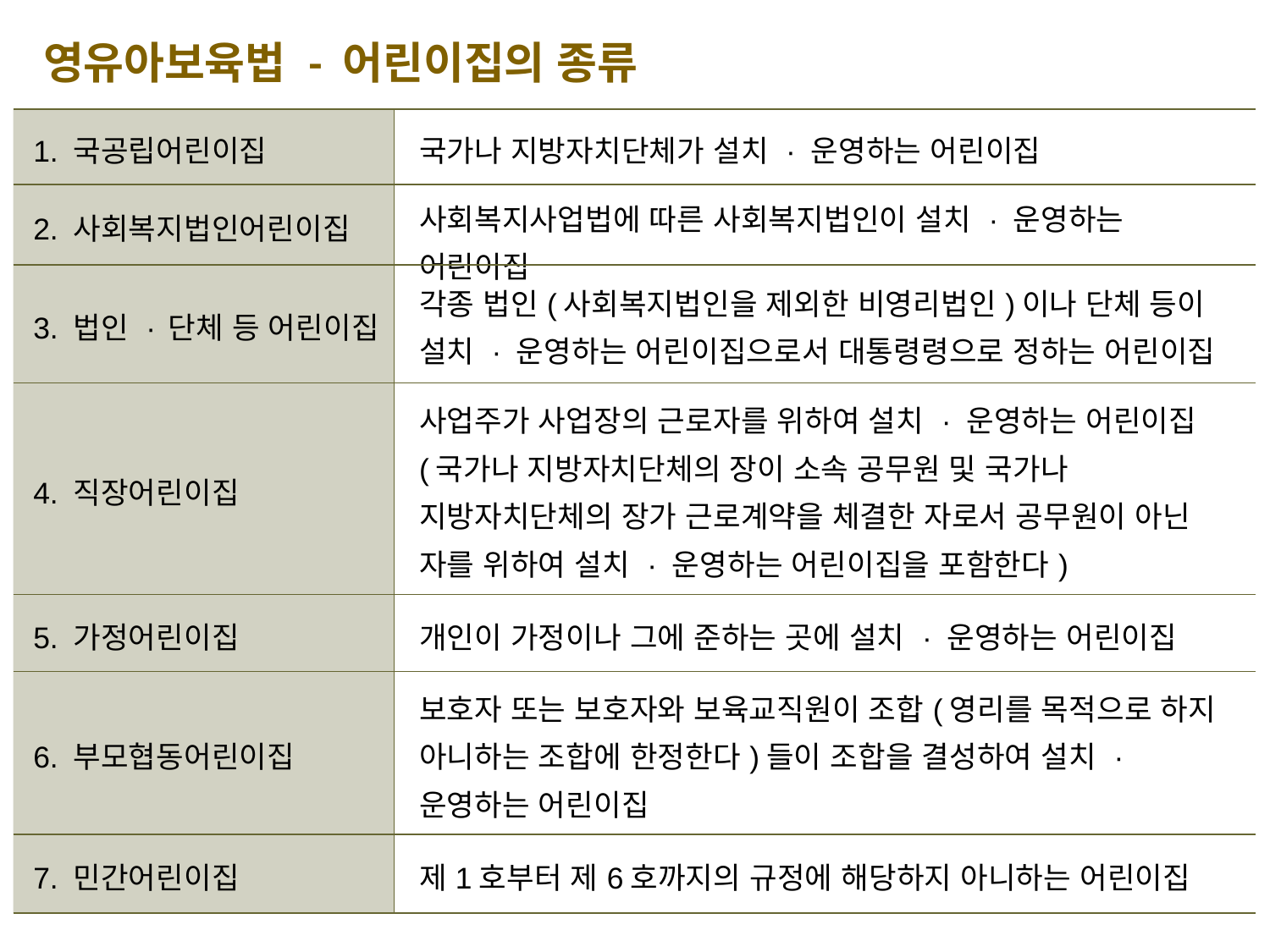

영유아보육법 - 어린이집의 종류
| 1. 국공립어린이집 | 국가나 지방자치단체가 설치 · 운영하는 어린이집 |
| --- | --- |
| 2. 사회복지법인어린이집 | 사회복지사업법에 따른 사회복지법인이 설치 · 운영하는 어린이집 |
| 3. 법인 · 단체 등 어린이집 | 각종 법인(사회복지법인을 제외한 비영리법인)이나 단체 등이 설치 · 운영하는 어린이집으로서 대통령령으로 정하는 어린이집 |
| 4. 직장어린이집 | 사업주가 사업장의 근로자를 위하여 설치 · 운영하는 어린이집(국가나 지방자치단체의 장이 소속 공무원 및 국가나 지방자치단체의 장가 근로계약을 체결한 자로서 공무원이 아닌 자를 위하여 설치 · 운영하는 어린이집을 포함한다) |
| 5. 가정어린이집 | 개인이 가정이나 그에 준하는 곳에 설치 · 운영하는 어린이집 |
| 6. 부모협동어린이집 | 보호자 또는 보호자와 보육교직원이 조합(영리를 목적으로 하지 아니하는 조합에 한정한다)들이 조합을 결성하여 설치 · 운영하는 어린이집 |
| 7. 민간어린이집 | 제1호부터 제6호까지의 규정에 해당하지 아니하는 어린이집 |